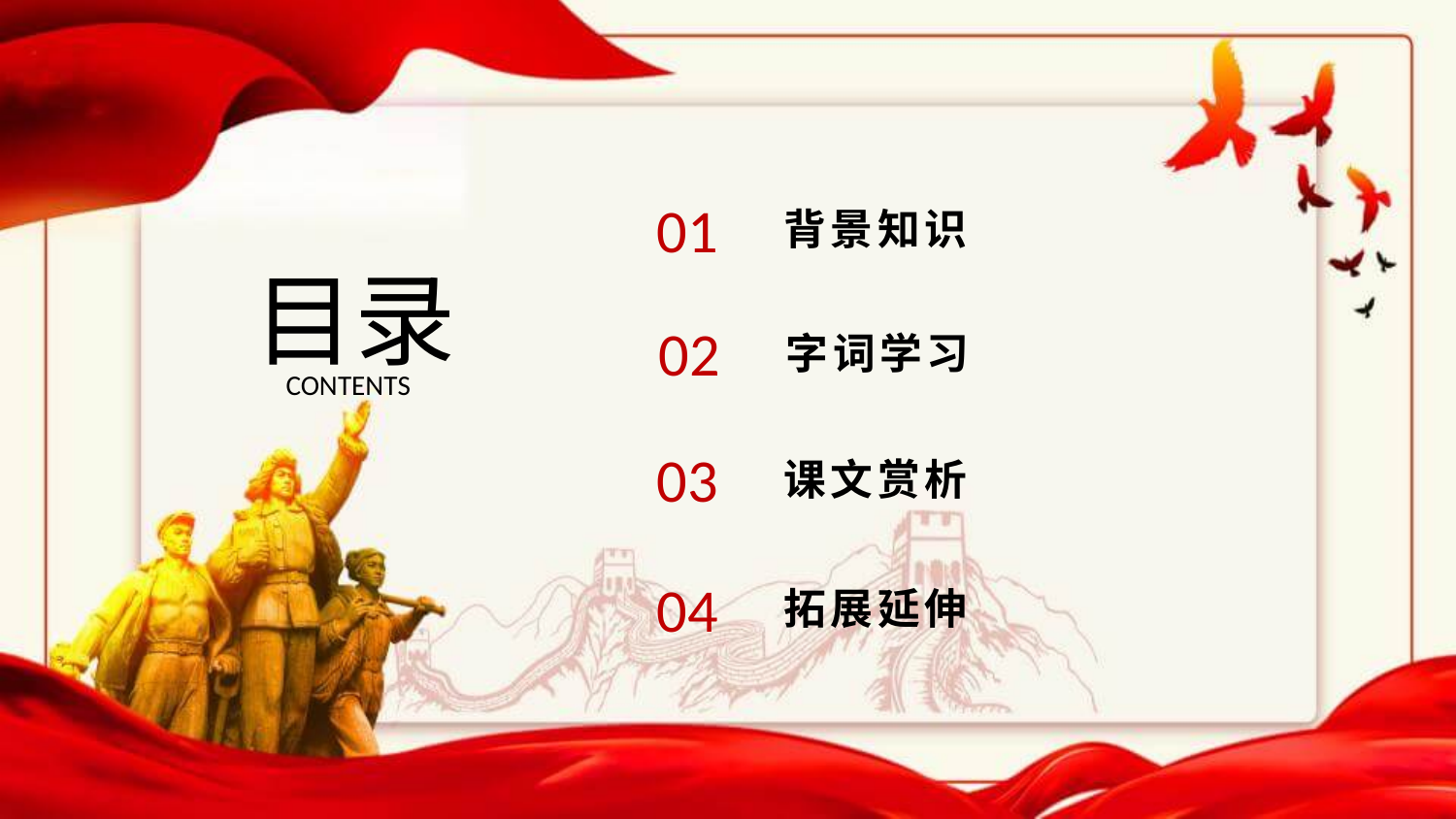

01
背景知识
目录
02
字词学习
CONTENTS
03
课文赏析
04
拓展延伸